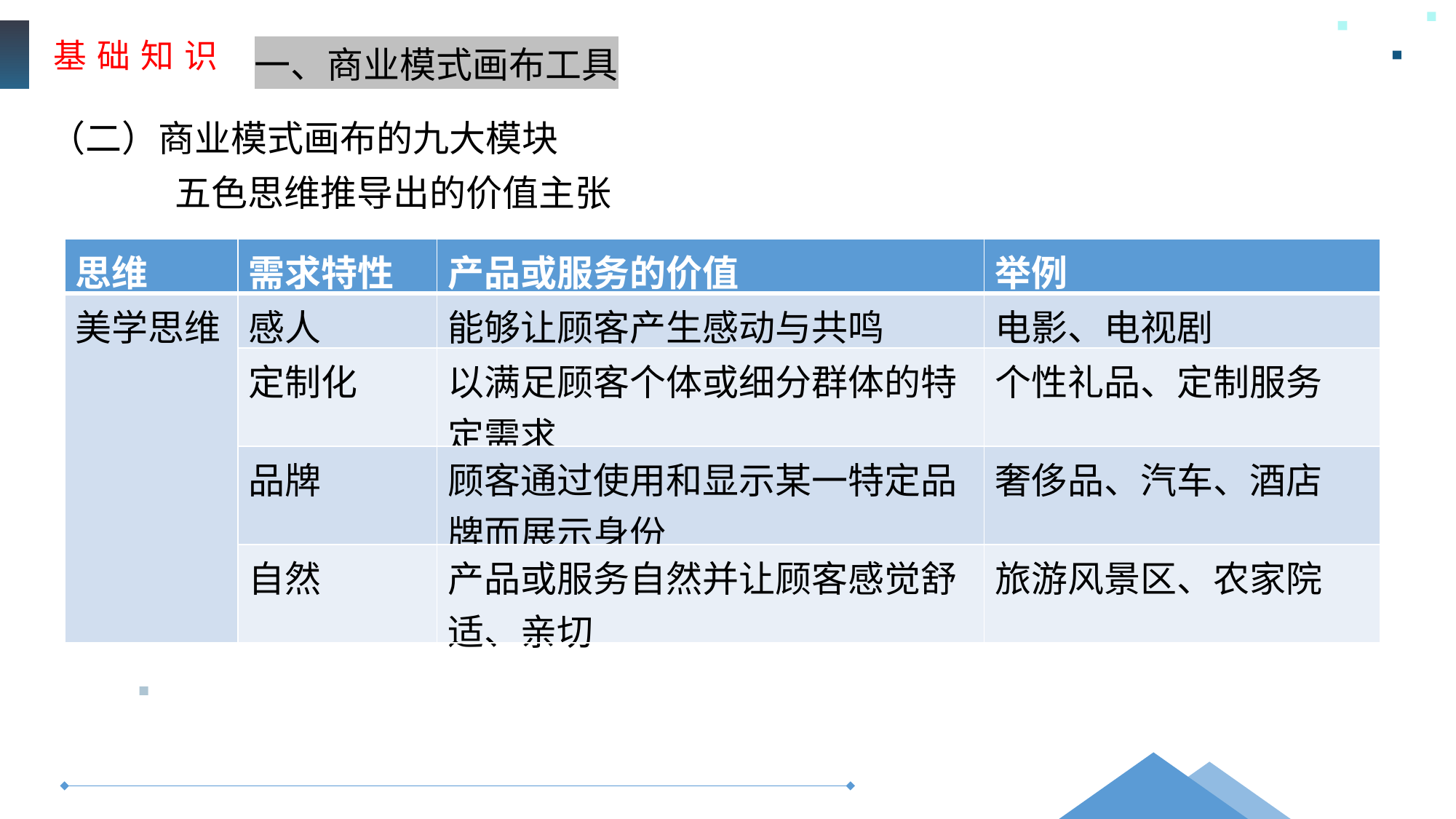

基 础 知 识

一、商业模式画布工具
（二）商业模式画布的九大模块
五色思维推导出的价值主张
| 思维 | 需求特性 | 产品或服务的价值 | 举例 |
| --- | --- | --- | --- |
| 美学思维 | 感人 | 能够让顾客产生感动与共鸣 | 电影、电视剧 |
|  | 定制化 | 以满足顾客个体或细分群体的特定需求 | 个性礼品、定制服务 |
|  | 品牌 | 顾客通过使用和显示某一特定品牌而展示身份 | 奢侈品、汽车、酒店 |
|  | 自然 | 产品或服务自然并让顾客感觉舒适、亲切 | 旅游风景区、农家院 |